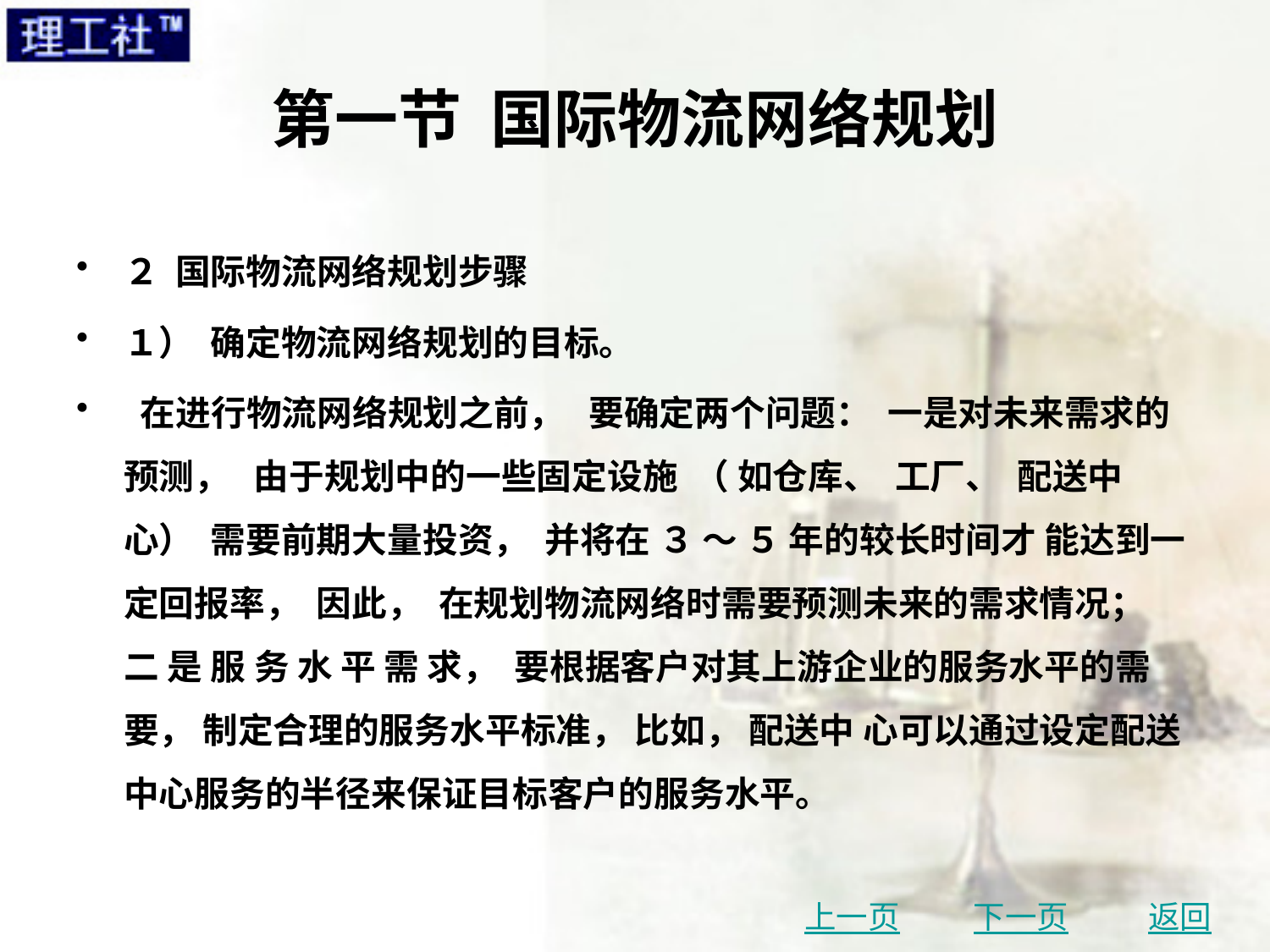

# 第一节  国际物流网络规划
２  国际物流网络规划步骤
１）  确定物流网络规划的目标。
 在进行物流网络规划之前，   要确定两个问题：  一是对未来需求的预测，   由于规划中的一些固定设施  （ 如仓库、  工厂、  配送中心）  需要前期大量投资，  并将在 ３ ～ ５ 年的较长时间才 能达到一定回报率，  因此，  在规划物流网络时需要预测未来的需求情况；  二 是 服 务 水 平 需 求，  要根据客户对其上游企业的服务水平的需要， 制定合理的服务水平标准， 比如， 配送中 心可以通过设定配送中心服务的半径来保证目标客户的服务水平。
上一页
下一页
返回